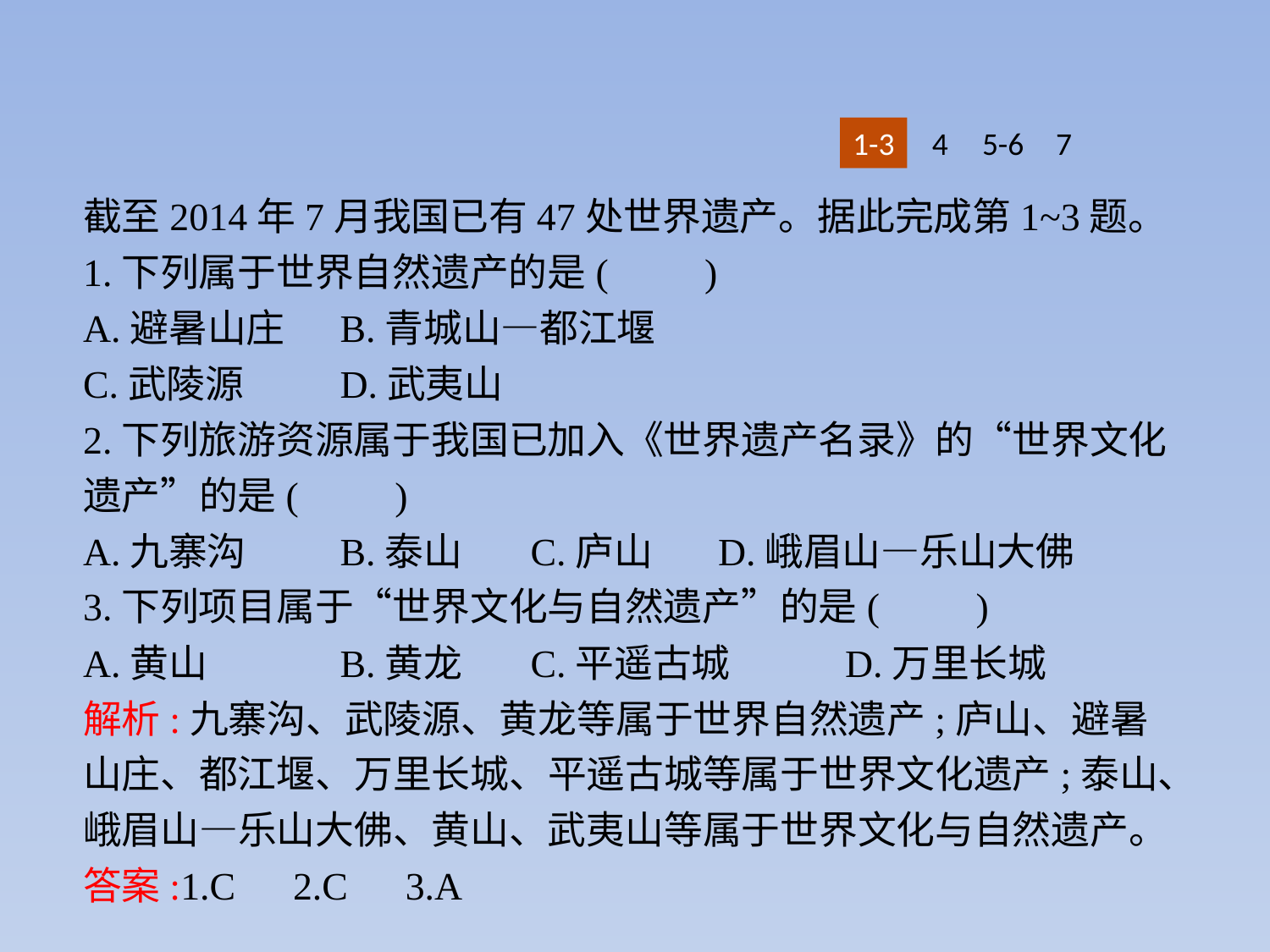

1-3
4
5-6
7
截至2014年7月我国已有47处世界遗产。据此完成第1~3题。
1.下列属于世界自然遗产的是(　　)
A.避暑山庄	B.青城山—都江堰
C.武陵源	D.武夷山
2.下列旅游资源属于我国已加入《世界遗产名录》的“世界文化遗产”的是(　　)
A.九寨沟	B.泰山	C.庐山	D.峨眉山—乐山大佛
3.下列项目属于“世界文化与自然遗产”的是(　　)
A.黄山		B.黄龙	C.平遥古城	D.万里长城
解析:九寨沟、武陵源、黄龙等属于世界自然遗产;庐山、避暑山庄、都江堰、万里长城、平遥古城等属于世界文化遗产;泰山、峨眉山—乐山大佛、黄山、武夷山等属于世界文化与自然遗产。
答案:1.C　2.C　3.A